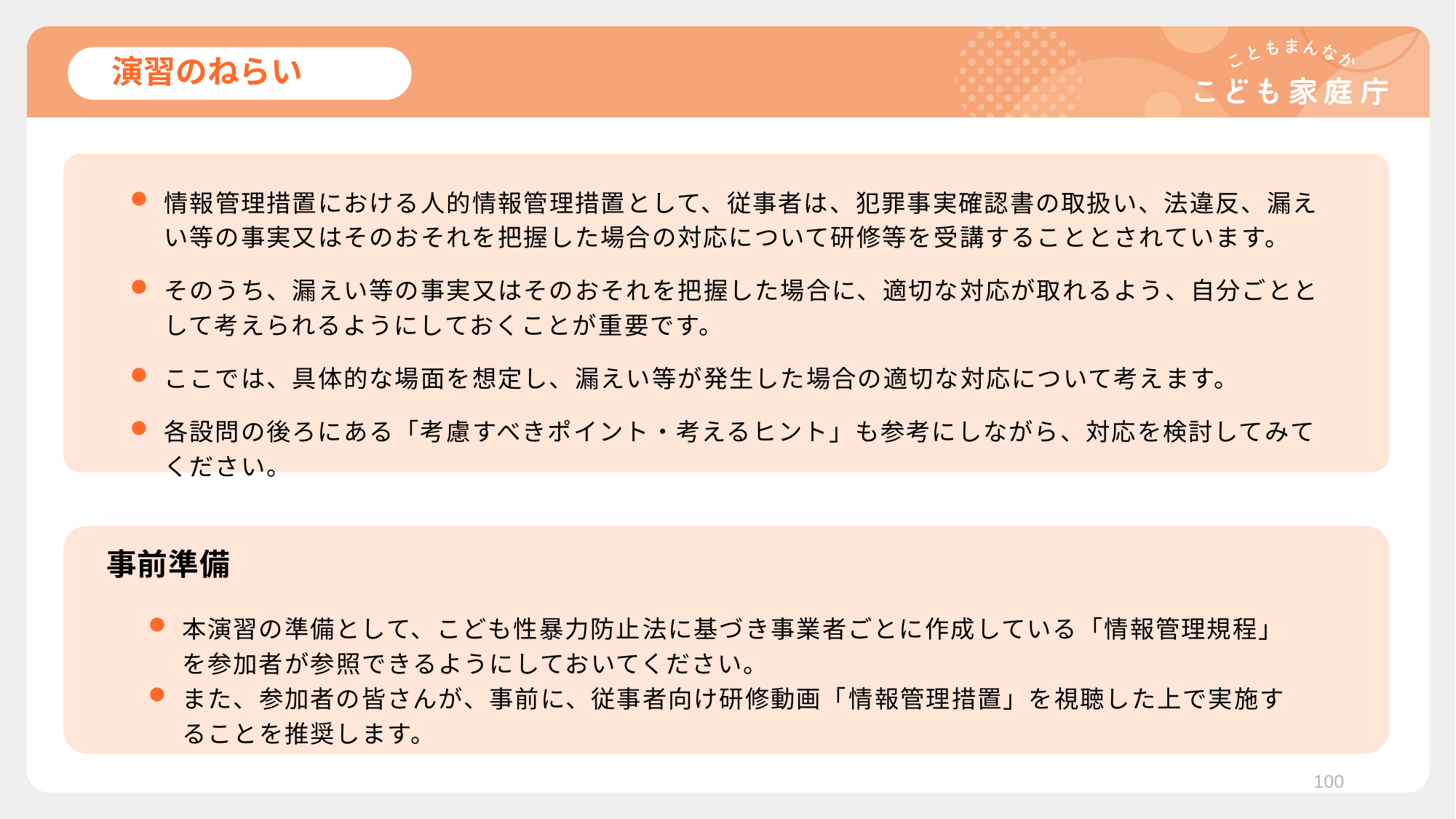

# 演習のねらい

情報管理措置における人的情報管理措置として、従事者は、犯罪事実確認書の取扱い、法違反、漏えい等の事実又はそのおそれを把握した場合の対応について研修等を受講することとされています。
そのうち、漏えい等の事実又はそのおそれを把握した場合に、適切な対応が取れるよう、自分ごととして考えられるようにしておくことが重要です。
ここでは、具体的な場面を想定し、漏えい等が発生した場合の適切な対応について考えます。
各設問の後ろにある「考慮すべきポイント・考えるヒント」も参考にしながら、対応を検討してみてください。

事前準備
本演習の準備として、こども性暴力防止法に基づき事業者ごとに作成している「情報管理規程」を参加者が参照できるようにしておいてください。
また、参加者の皆さんが、事前に、従事者向け研修動画「情報管理措置」を視聴した上で実施することを推奨します。
100